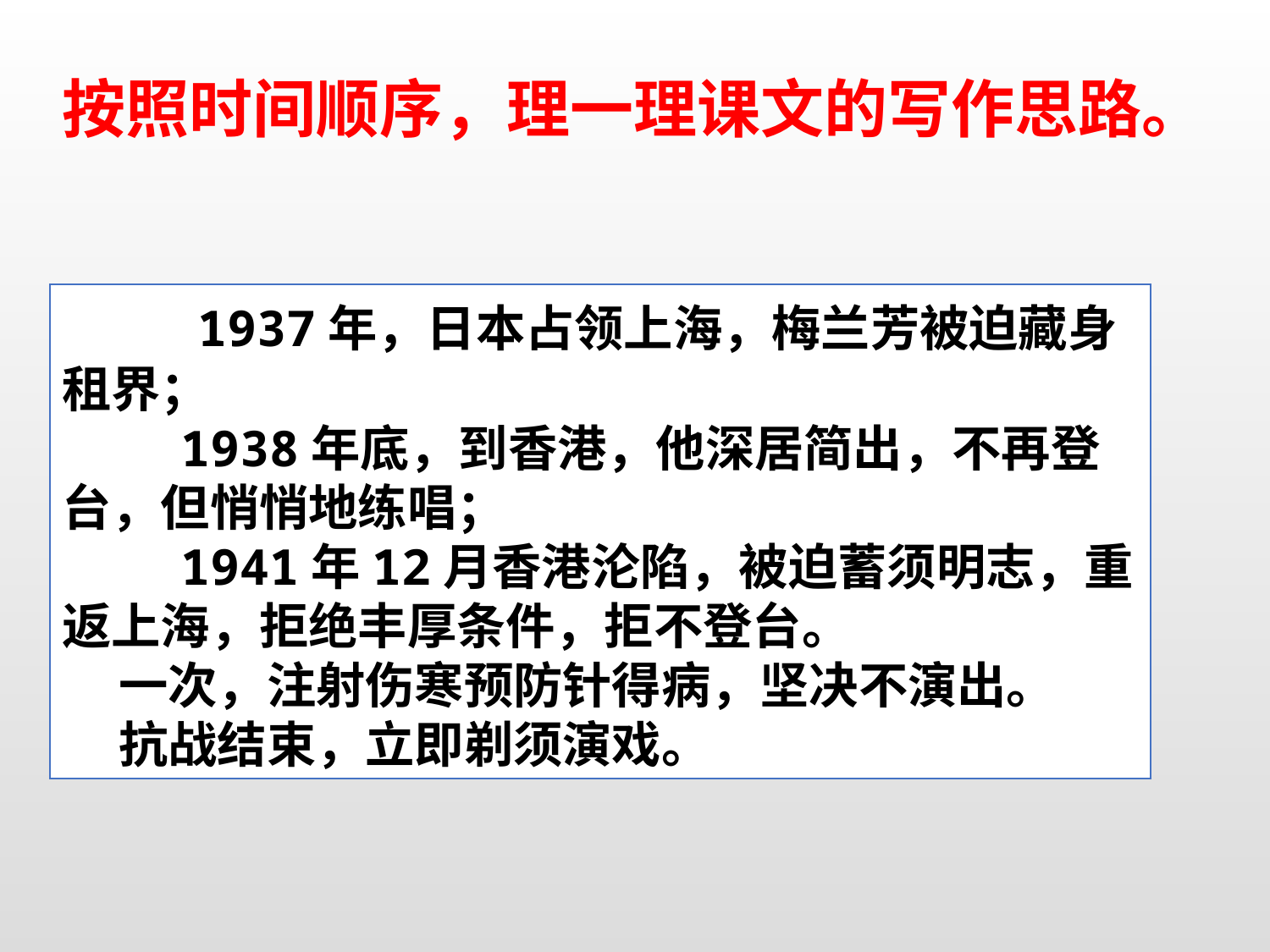

按照时间顺序，理一理课文的写作思路。
    1937年，日本占领上海，梅兰芳被迫藏身租界；
    1938年底，到香港，他深居简出，不再登台，但悄悄地练唱；
    1941年12月香港沦陷，被迫蓄须明志，重返上海，拒绝丰厚条件，拒不登台。
    一次，注射伤寒预防针得病，坚决不演出。
    抗战结束，立即剃须演戏。